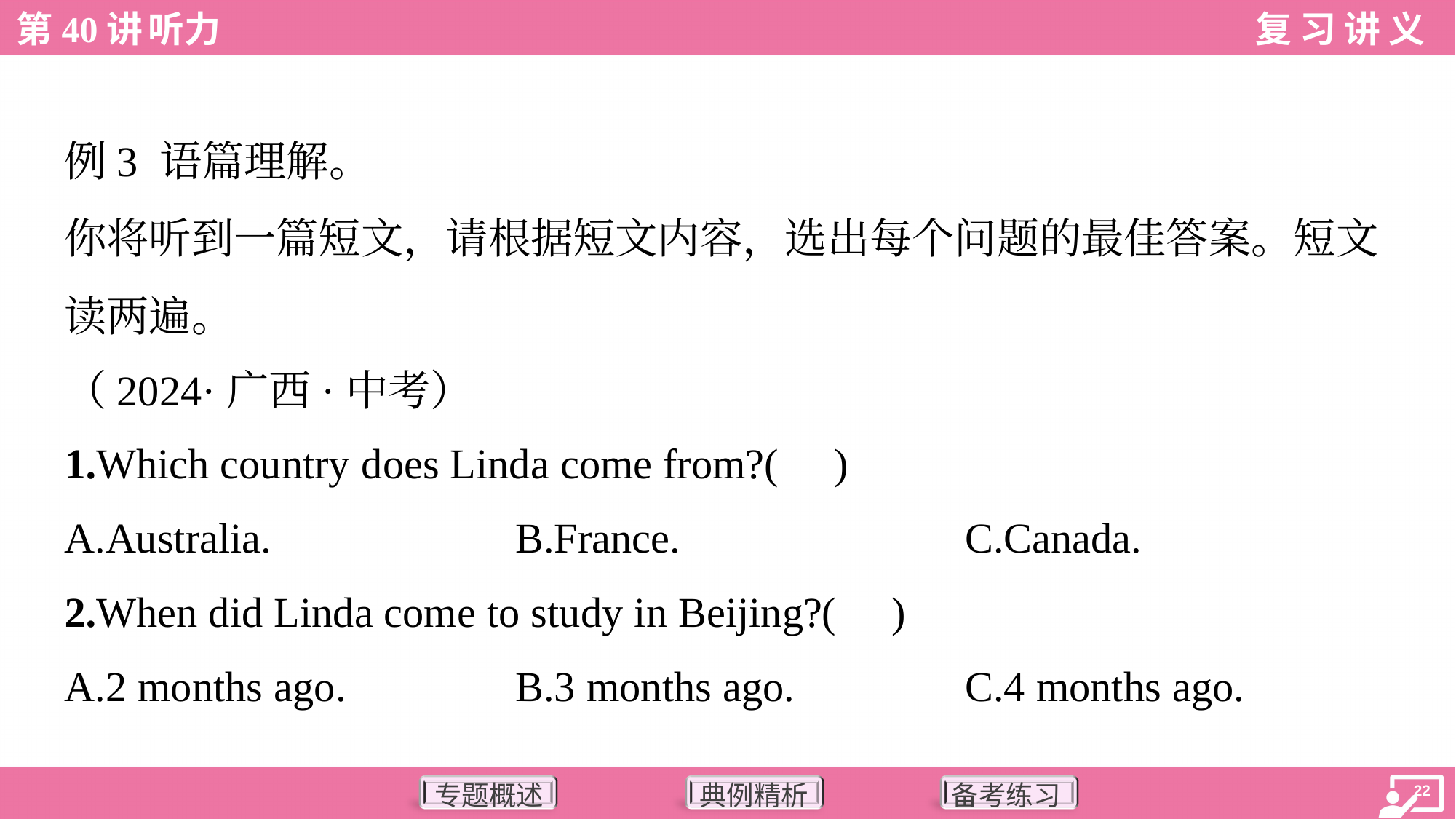

例3 语篇理解。
你将听到一篇短文，请根据短文内容，选出每个问题的最佳答案。短文
读两遍。
（2024·广西·中考）
1.Which country does Linda come from?(     )
A.Australia.	B.France.	C.Canada.
2.When did Linda come to study in Beijing?(     )
A.2 months ago.	B.3 months ago.	C.4 months ago.